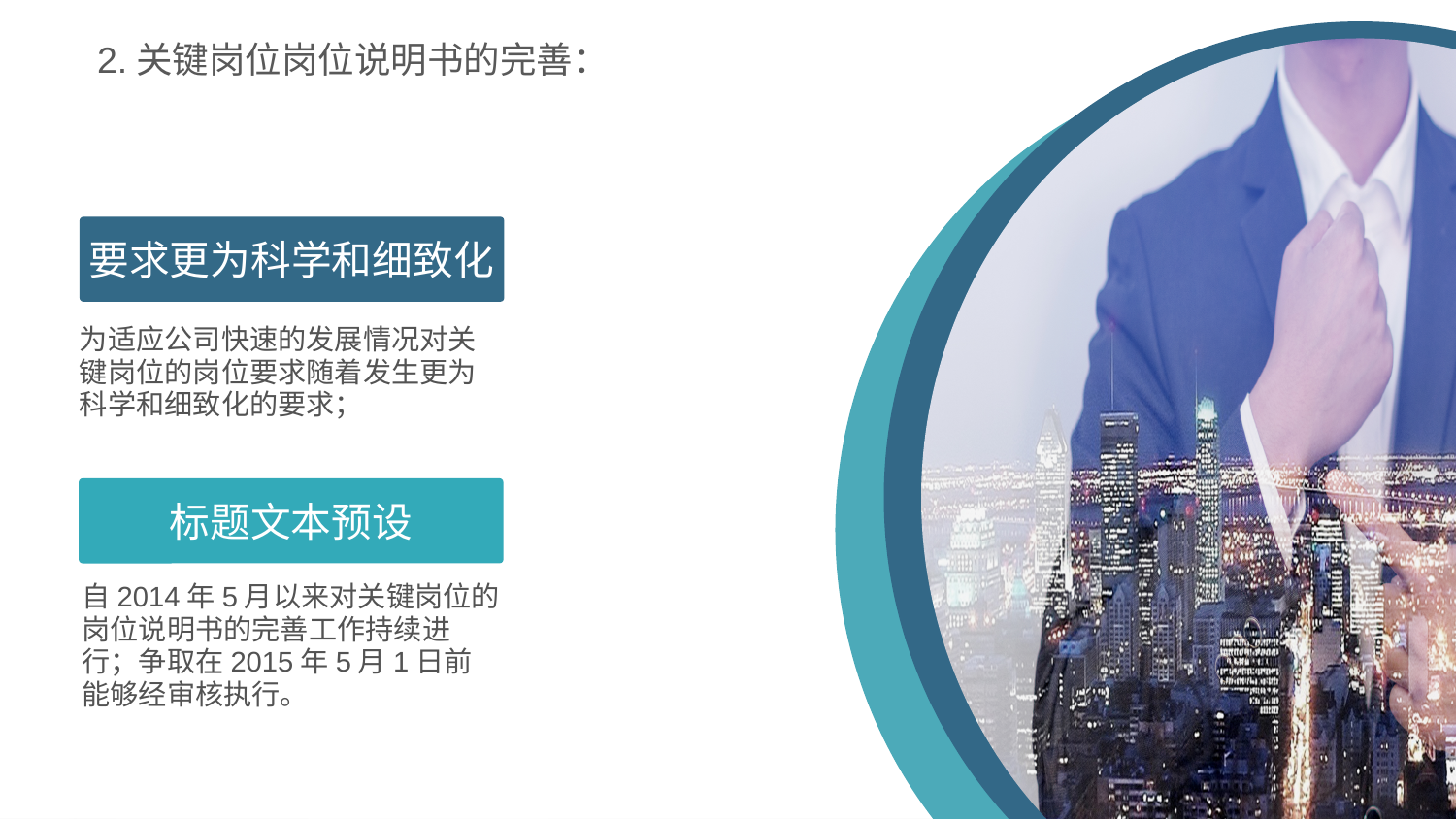

2.关键岗位岗位说明书的完善：

要求更为科学和细致化
为适应公司快速的发展情况对关键岗位的岗位要求随着发生更为科学和细致化的要求；

标题文本预设
自2014年5月以来对关键岗位的岗位说明书的完善工作持续进行；争取在2015年5月1日前能够经审核执行。